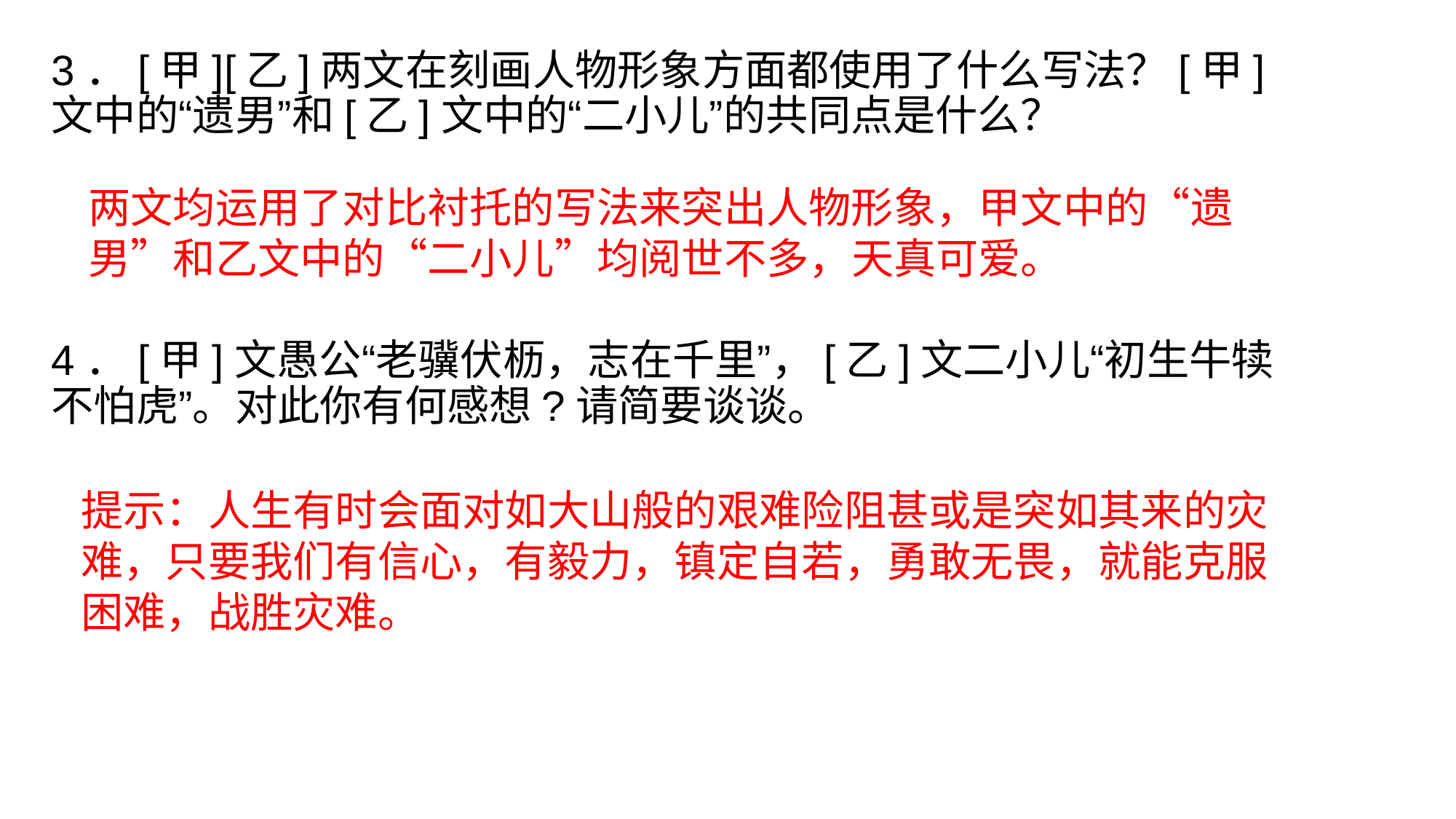

3．[甲][乙]两文在刻画人物形象方面都使用了什么写法？[甲]文中的“遗男”和[乙]文中的“二小儿”的共同点是什么？

4．[甲]文愚公“老骥伏枥，志在千里”，[乙]文二小儿“初生牛犊不怕虎”。对此你有何感想?请简要谈谈。

两文均运用了对比衬托的写法来突出人物形象，甲文中的“遗男”和乙文中的“二小儿”均阅世不多，天真可爱。
提示：人生有时会面对如大山般的艰难险阻甚或是突如其来的灾难，只要我们有信心，有毅力，镇定自若，勇敢无畏，就能克服困难，战胜灾难。